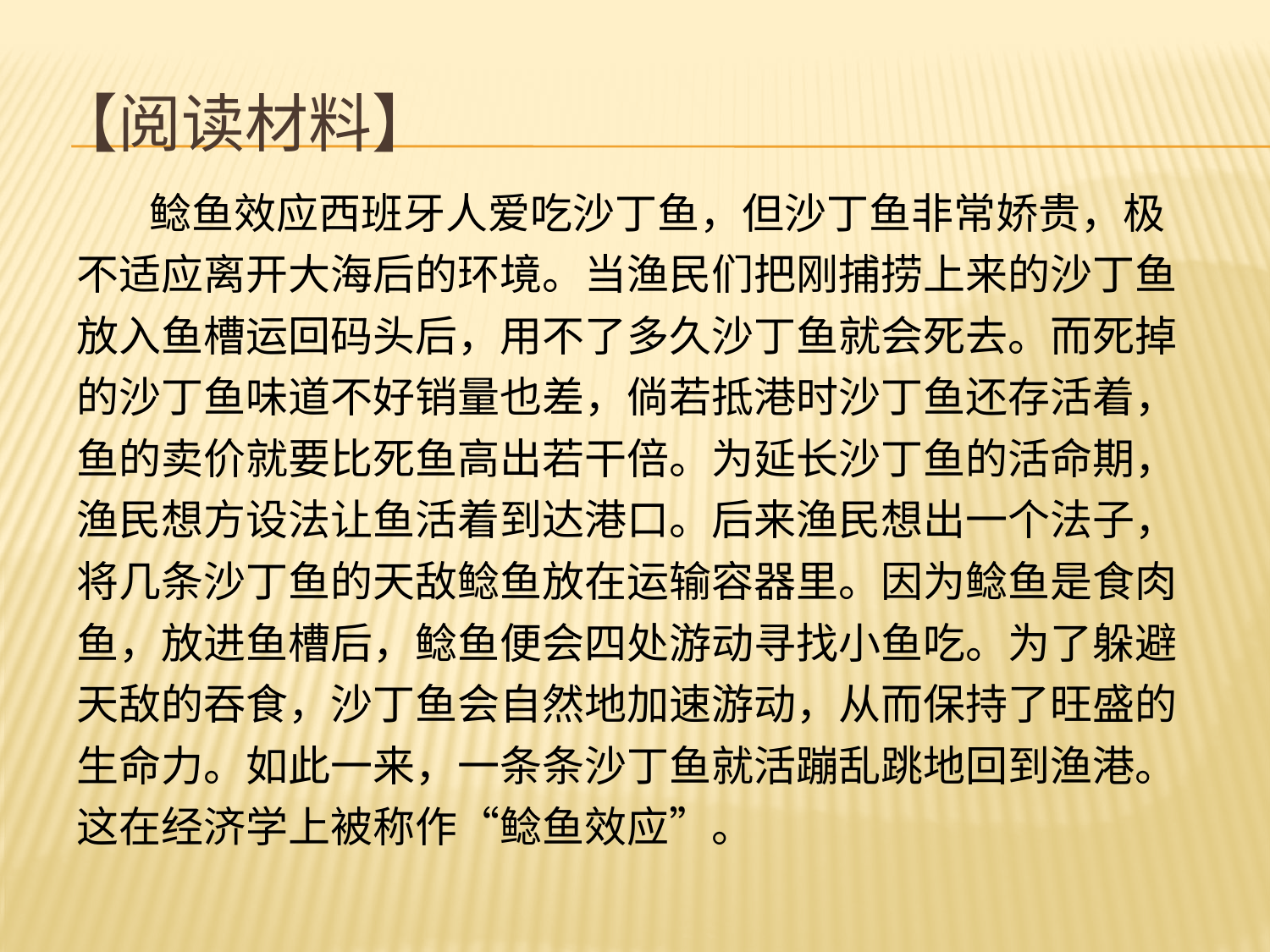

# 【阅读材料】
| 鲶鱼效应西班牙人爱吃沙丁鱼，但沙丁鱼非常娇贵，极不适应离开大海后的环境。当渔民们把刚捕捞上来的沙丁鱼放入鱼槽运回码头后，用不了多久沙丁鱼就会死去。而死掉的沙丁鱼味道不好销量也差，倘若抵港时沙丁鱼还存活着，鱼的卖价就要比死鱼高出若干倍。为延长沙丁鱼的活命期，渔民想方设法让鱼活着到达港口。后来渔民想出一个法子，将几条沙丁鱼的天敌鲶鱼放在运输容器里。因为鲶鱼是食肉鱼，放进鱼槽后，鲶鱼便会四处游动寻找小鱼吃。为了躲避天敌的吞食，沙丁鱼会自然地加速游动，从而保持了旺盛的生命力。如此一来，一条条沙丁鱼就活蹦乱跳地回到渔港。这在经济学上被称作“鲶鱼效应”。 |
| --- |